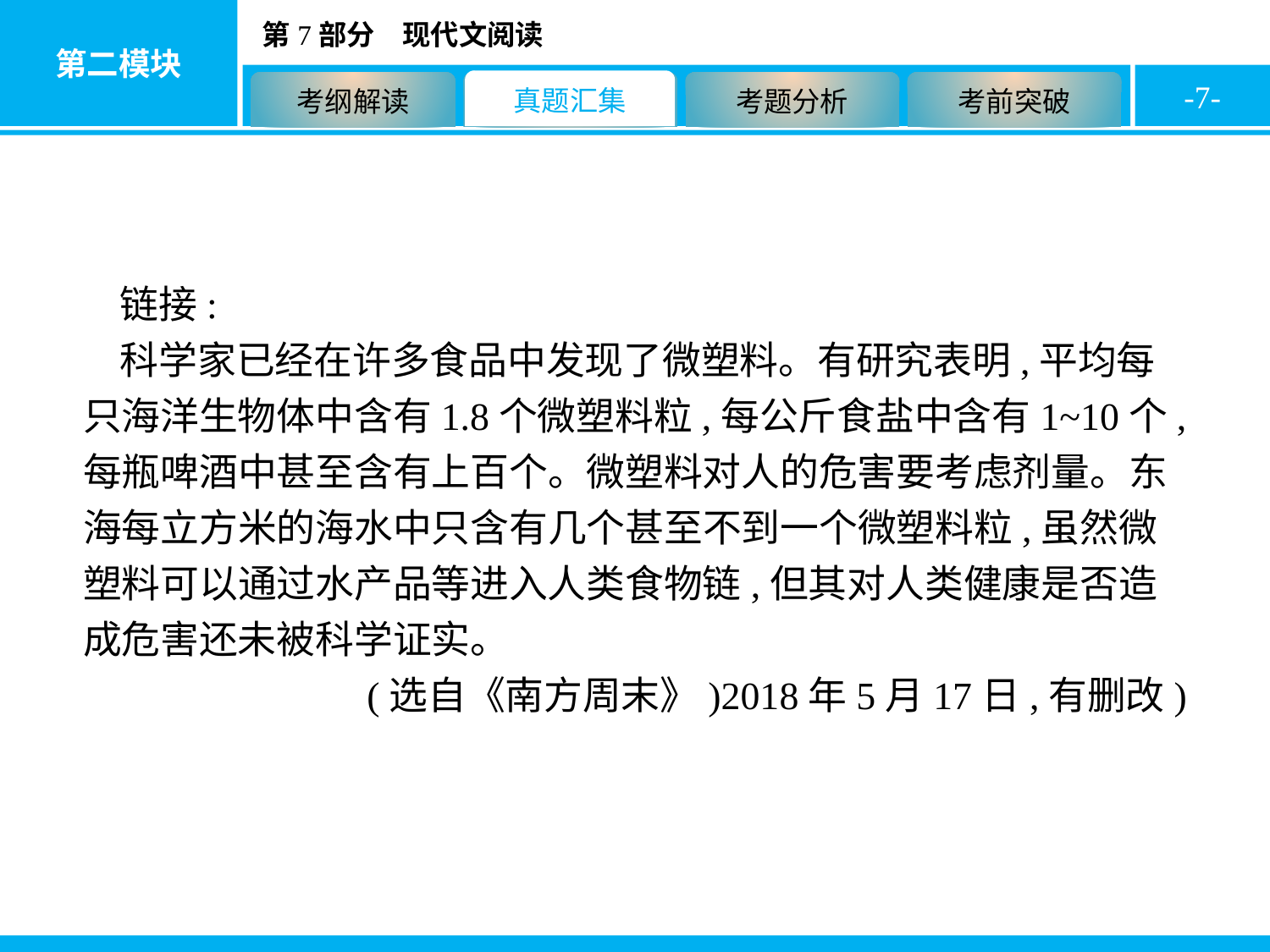

-7-
链接:
科学家已经在许多食品中发现了微塑料。有研究表明,平均每只海洋生物体中含有1.8个微塑料粒,每公斤食盐中含有1~10个,每瓶啤酒中甚至含有上百个。微塑料对人的危害要考虑剂量。东海每立方米的海水中只含有几个甚至不到一个微塑料粒,虽然微塑料可以通过水产品等进入人类食物链,但其对人类健康是否造成危害还未被科学证实。
(选自《南方周末》)2018年5月17日,有删改)